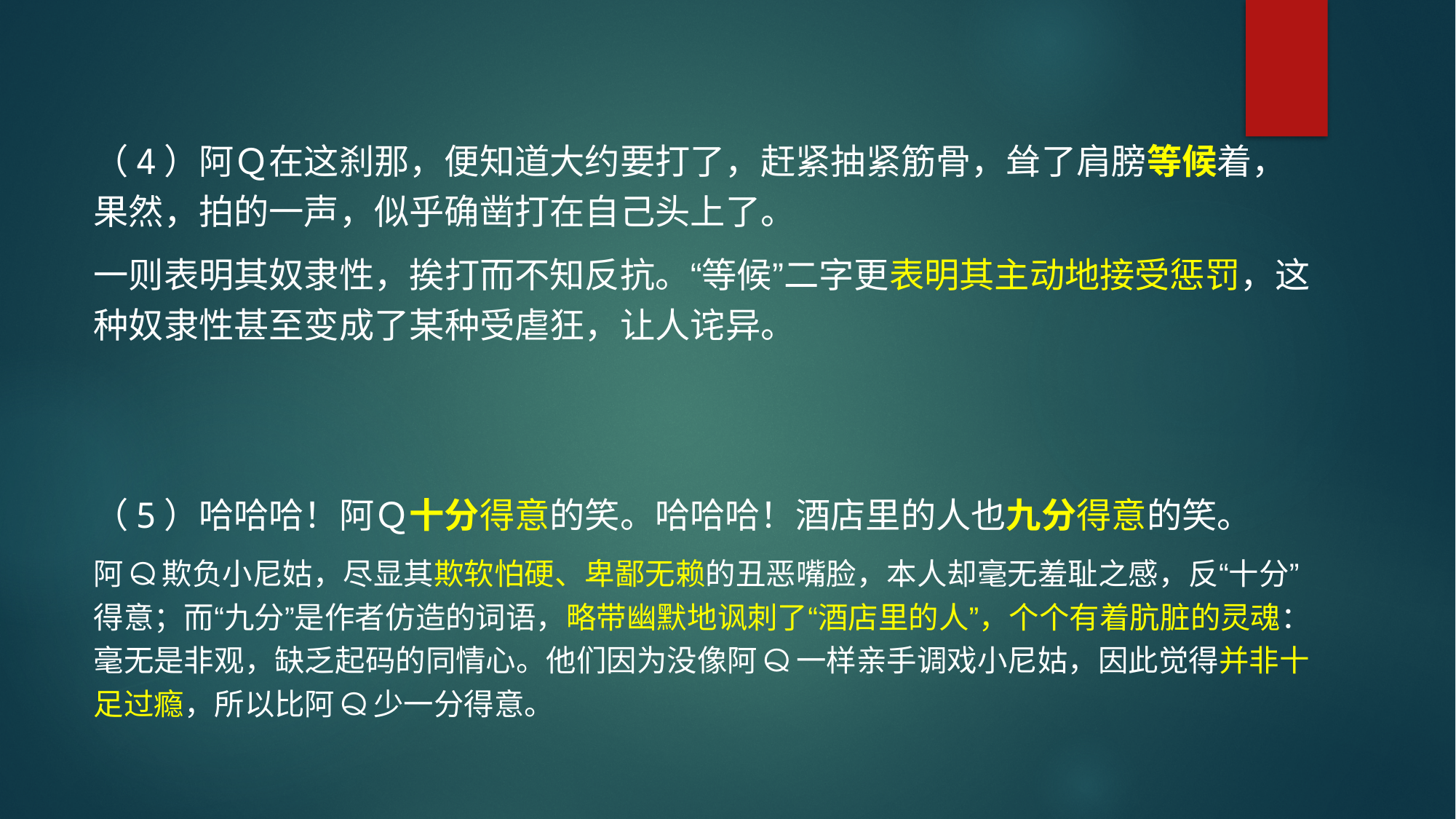

（4）阿Ｑ在这刹那，便知道大约要打了，赶紧抽紧筋骨，耸了肩膀等候着，果然，拍的一声，似乎确凿打在自己头上了。
一则表明其奴隶性，挨打而不知反抗。“等候”二字更表明其主动地接受惩罚，这种奴隶性甚至变成了某种受虐狂，让人诧异。

（5）哈哈哈！阿Ｑ十分得意的笑。哈哈哈！酒店里的人也九分得意的笑。
阿Q欺负小尼姑，尽显其欺软怕硬、卑鄙无赖的丑恶嘴脸，本人却毫无羞耻之感，反“十分”得意；而“九分”是作者仿造的词语，略带幽默地讽刺了“酒店里的人”，个个有着肮脏的灵魂：毫无是非观，缺乏起码的同情心。他们因为没像阿Q一样亲手调戏小尼姑，因此觉得并非十足过瘾，所以比阿Q少一分得意。